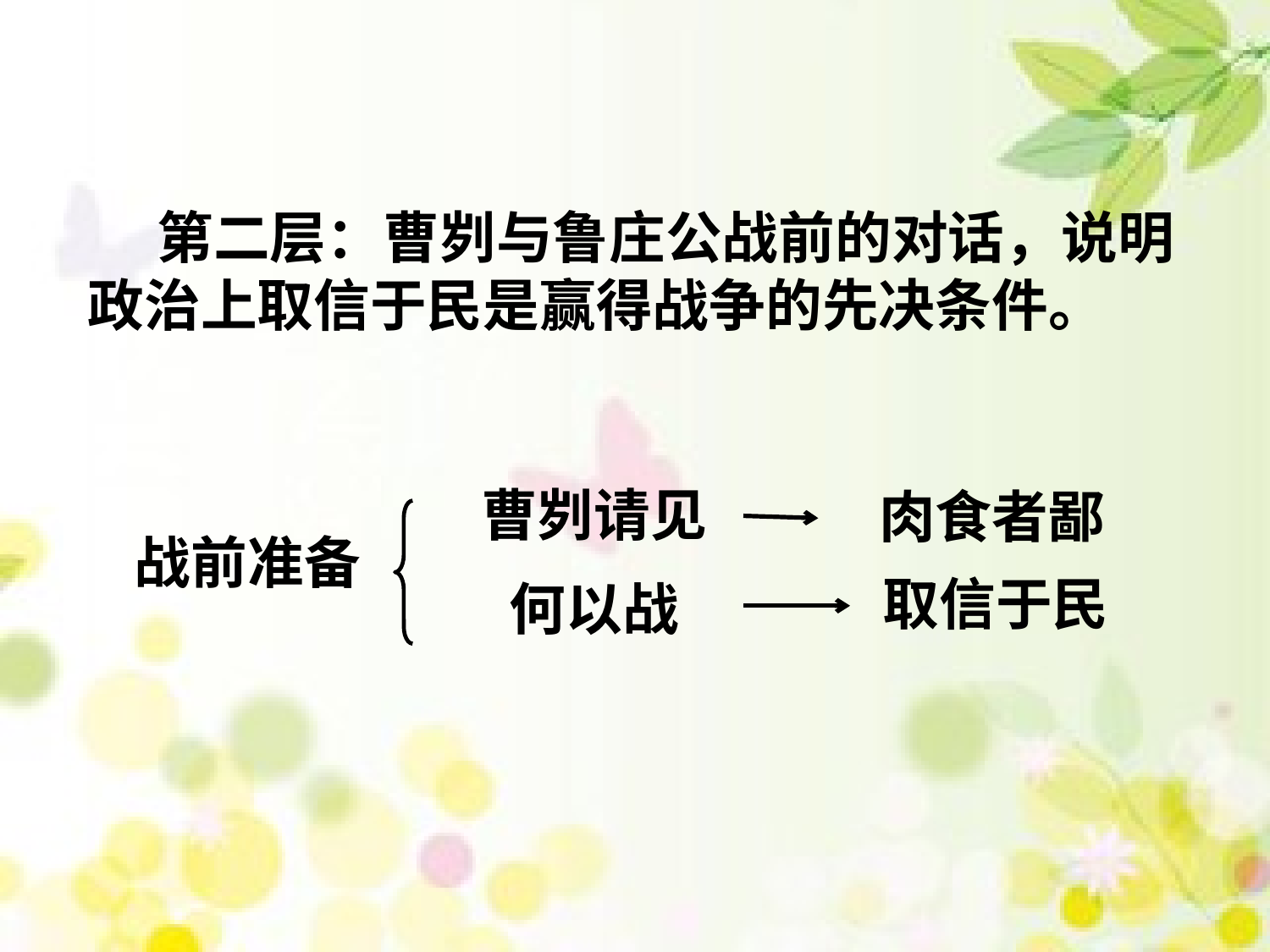

第二层：曹刿与鲁庄公战前的对话，说明政治上取信于民是赢得战争的先决条件。
曹刿请见
肉食者鄙

战前准备
取信于民
何以战